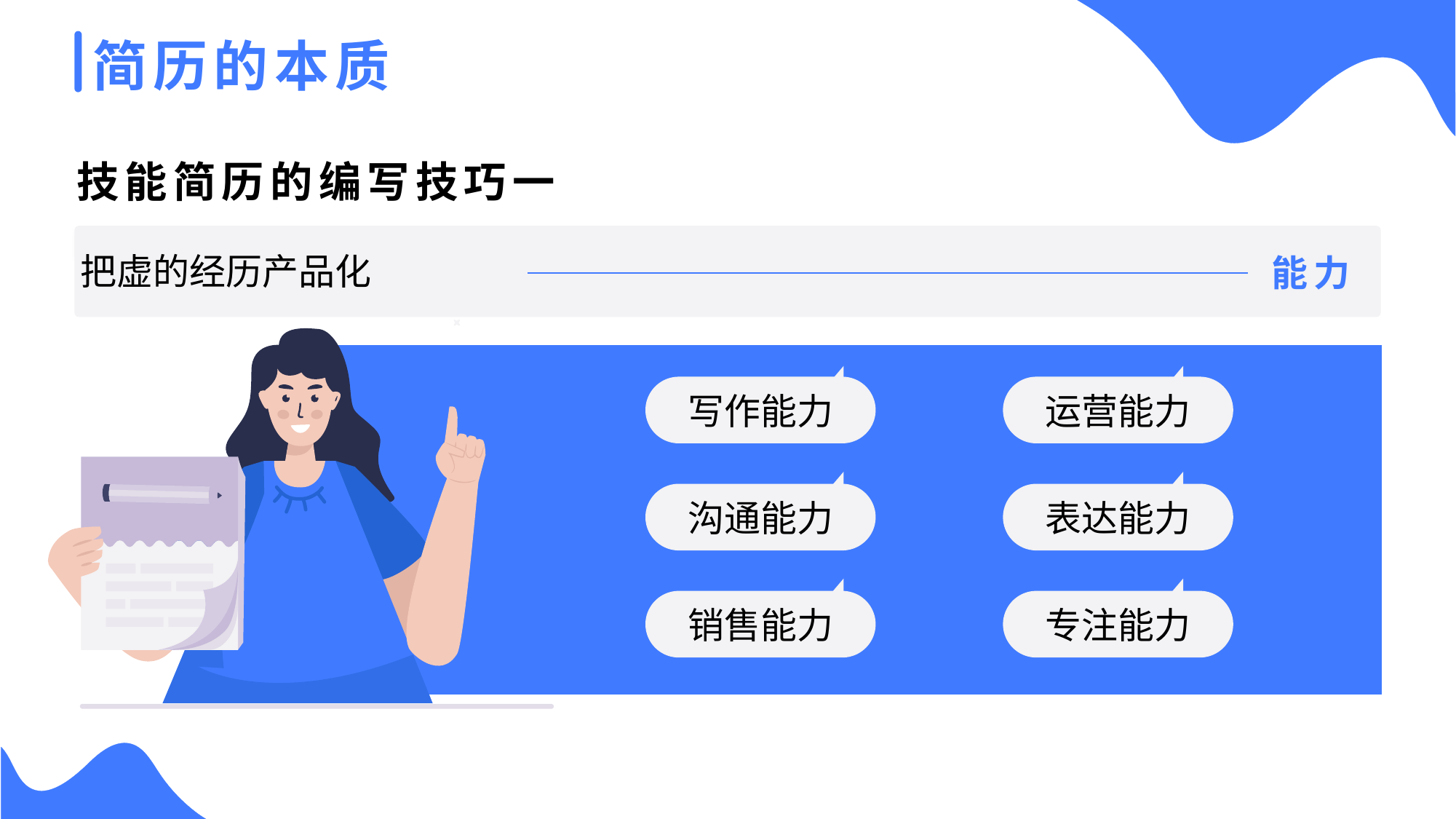

简历的本质

技能简历的编写技巧一

把虚的经历产品化
能力

写作能力
运营能力

沟通能力
表达能力

销售能力
专注能力